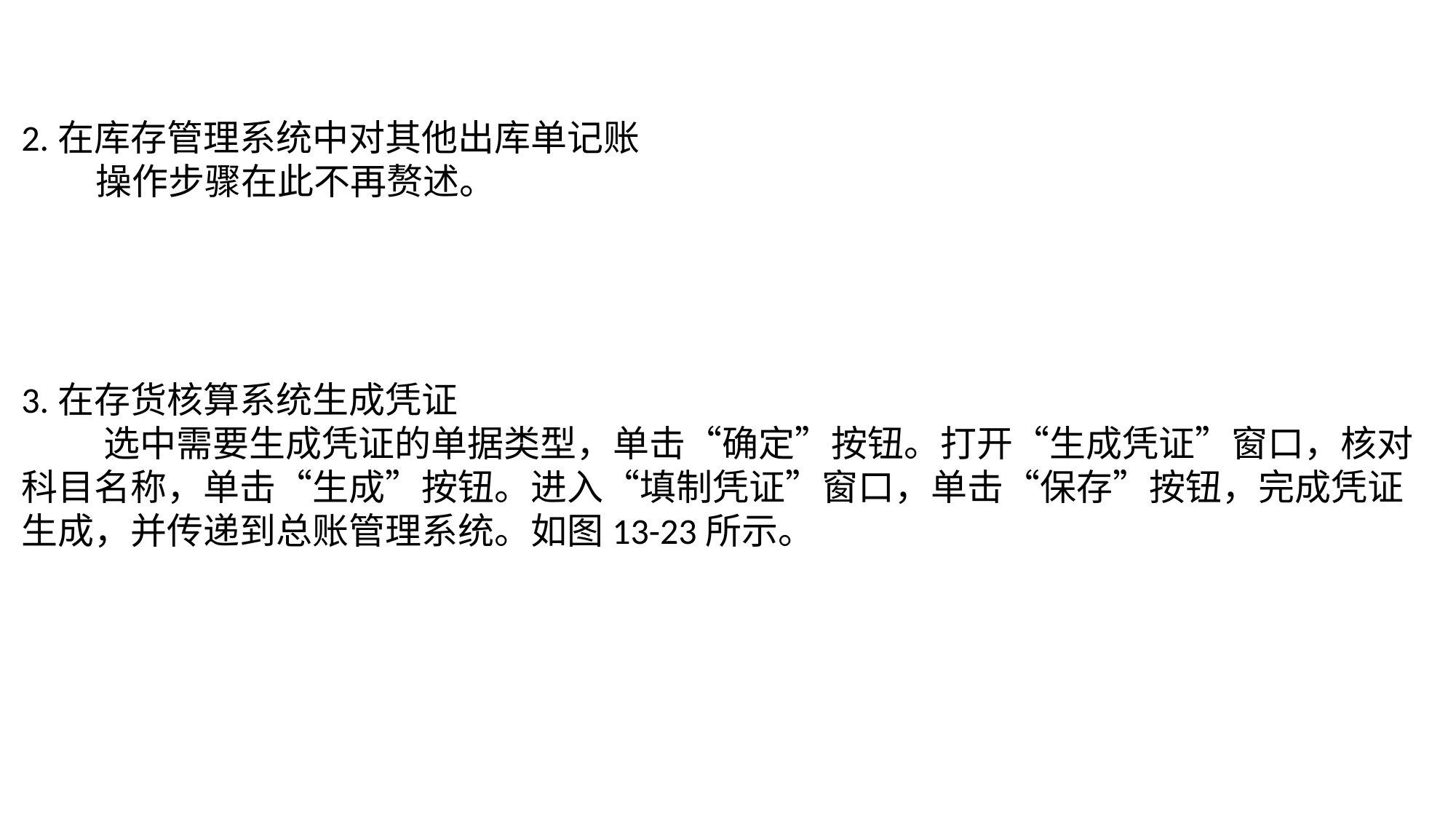

2.在库存管理系统中对其他出库单记账
        操作步骤在此不再赘述。

3.在存货核算系统生成凭证
         选中需要生成凭证的单据类型，单击“确定”按钮。打开“生成凭证”窗口，核对科目名称，单击“生成”按钮。进入“填制凭证”窗口，单击“保存”按钮，完成凭证生成，并传递到总账管理系统。如图13-23所示。